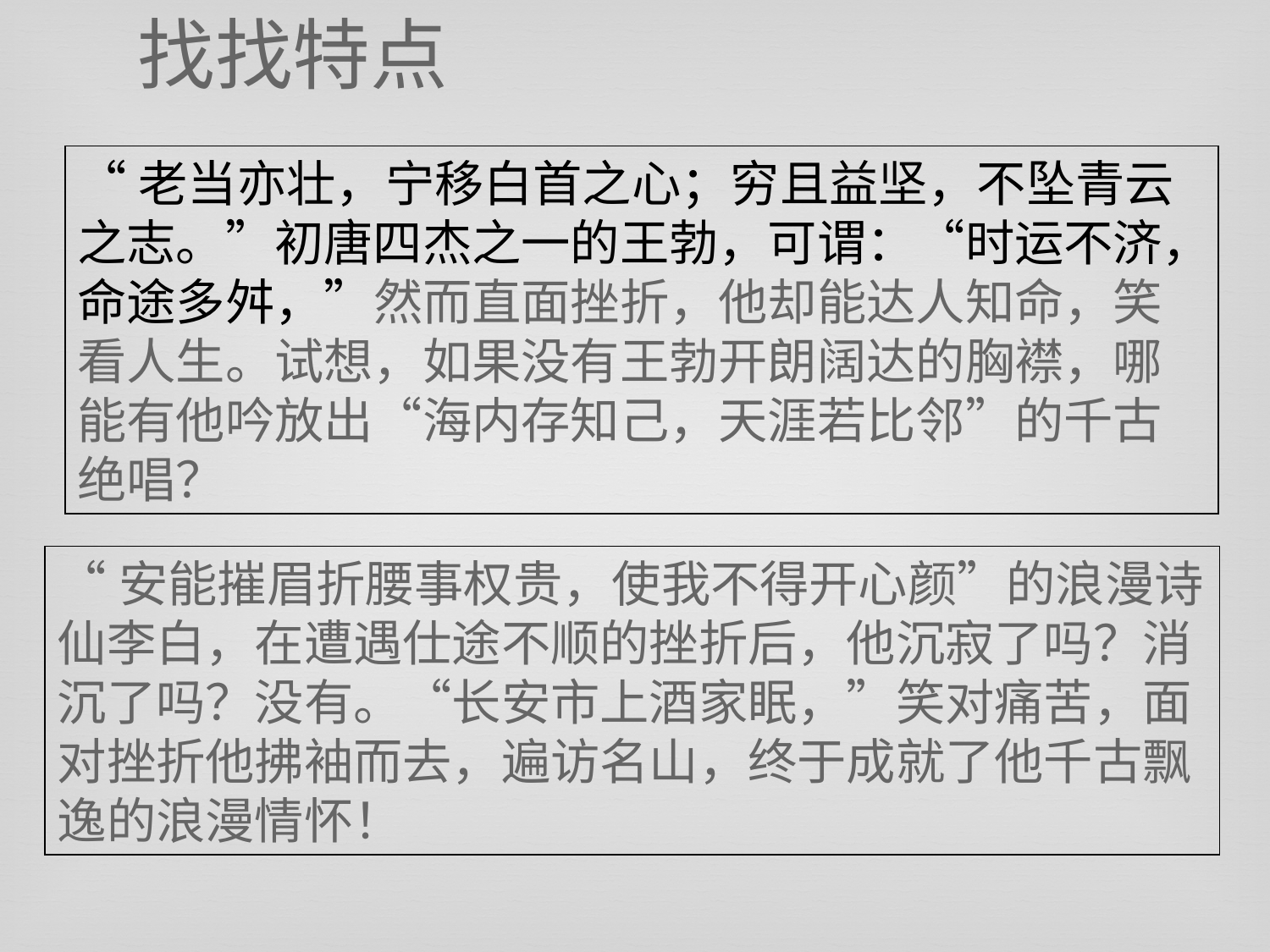

找找特点

“老当亦壮，宁移白首之心；穷且益坚，不坠青云之志。”初唐四杰之一的王勃，可谓：“时运不济，命途多舛，”然而直面挫折，他却能达人知命，笑看人生。试想，如果没有王勃开朗阔达的胸襟，哪能有他吟放出“海内存知己，天涯若比邻”的千古绝唱？
“安能摧眉折腰事权贵，使我不得开心颜”的浪漫诗仙李白，在遭遇仕途不顺的挫折后，他沉寂了吗？消沉了吗？没有。“长安市上酒家眠，”笑对痛苦，面对挫折他拂袖而去，遍访名山，终于成就了他千古飘逸的浪漫情怀！